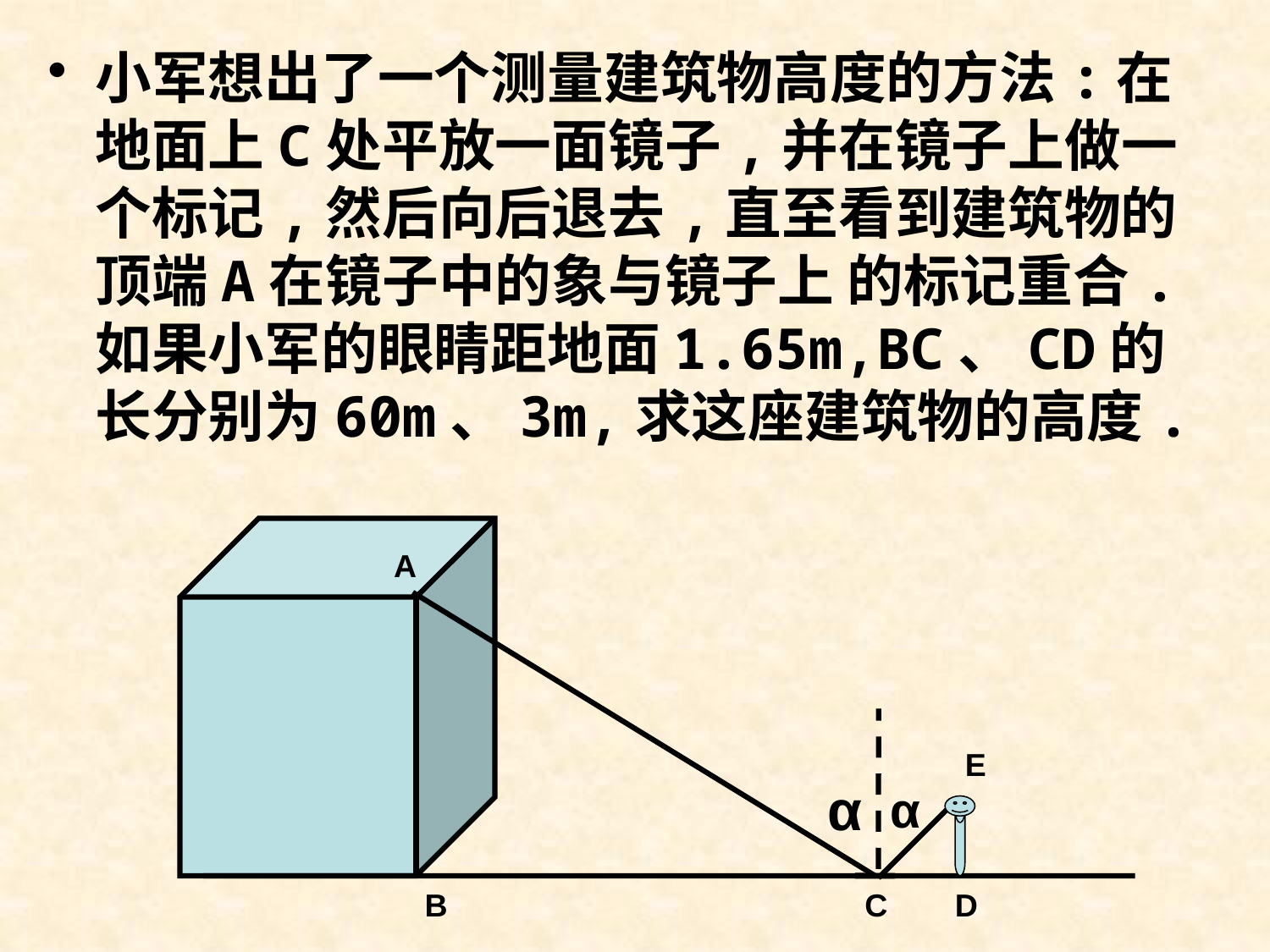

小军想出了一个测量建筑物高度的方法:在地面上C处平放一面镜子,并在镜子上做一个标记,然后向后退去,直至看到建筑物的顶端A在镜子中的象与镜子上 的标记重合.如果小军的眼睛距地面1.65m,BC、CD的长分别为60m、3m,求这座建筑物的高度.

A

E
α
α

B
C
D